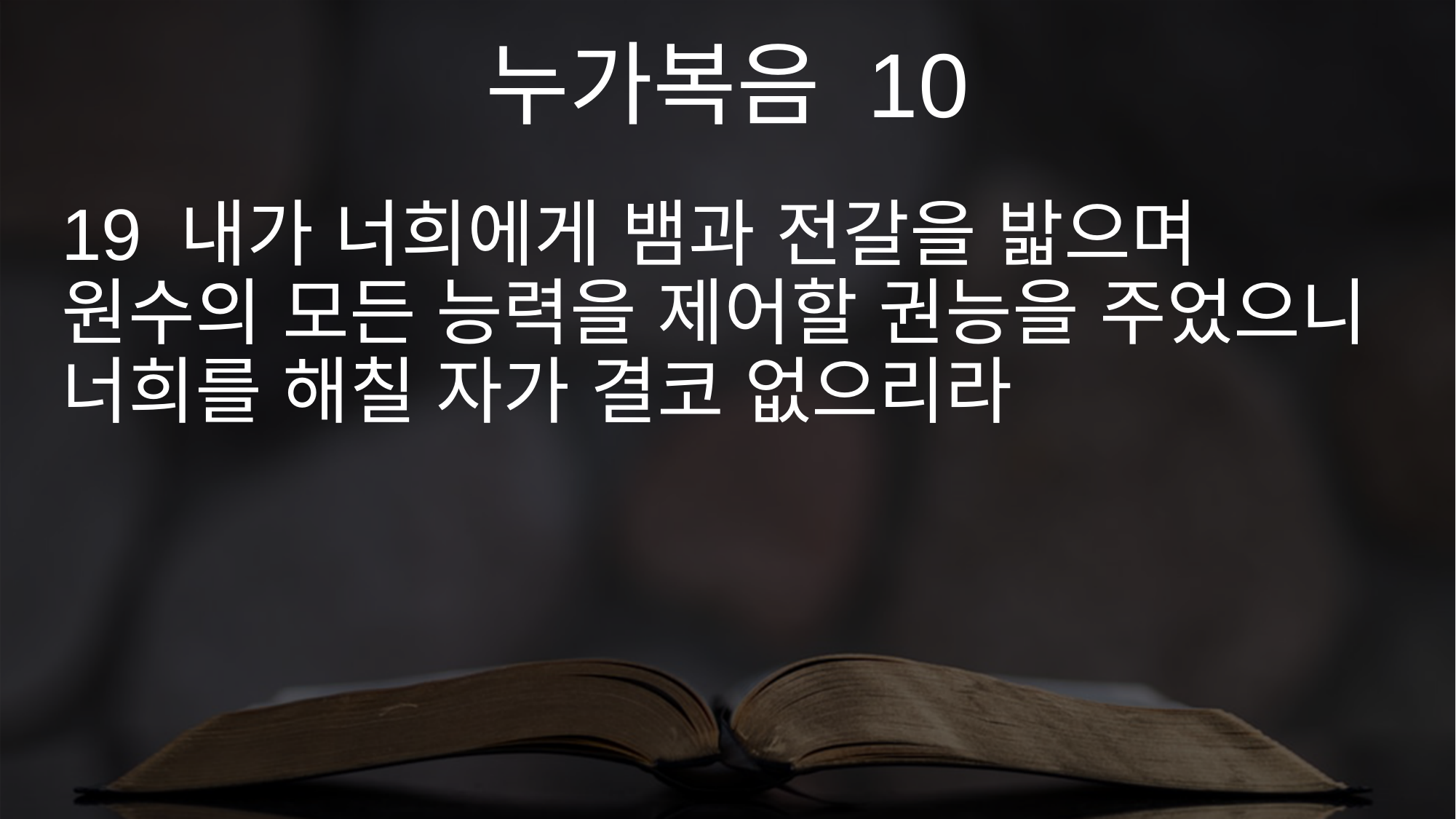

누가복음 10
19 내가 너희에게 뱀과 전갈을 밟으며 원수의 모든 능력을 제어할 권능을 주었으니 너희를 해칠 자가 결코 없으리라